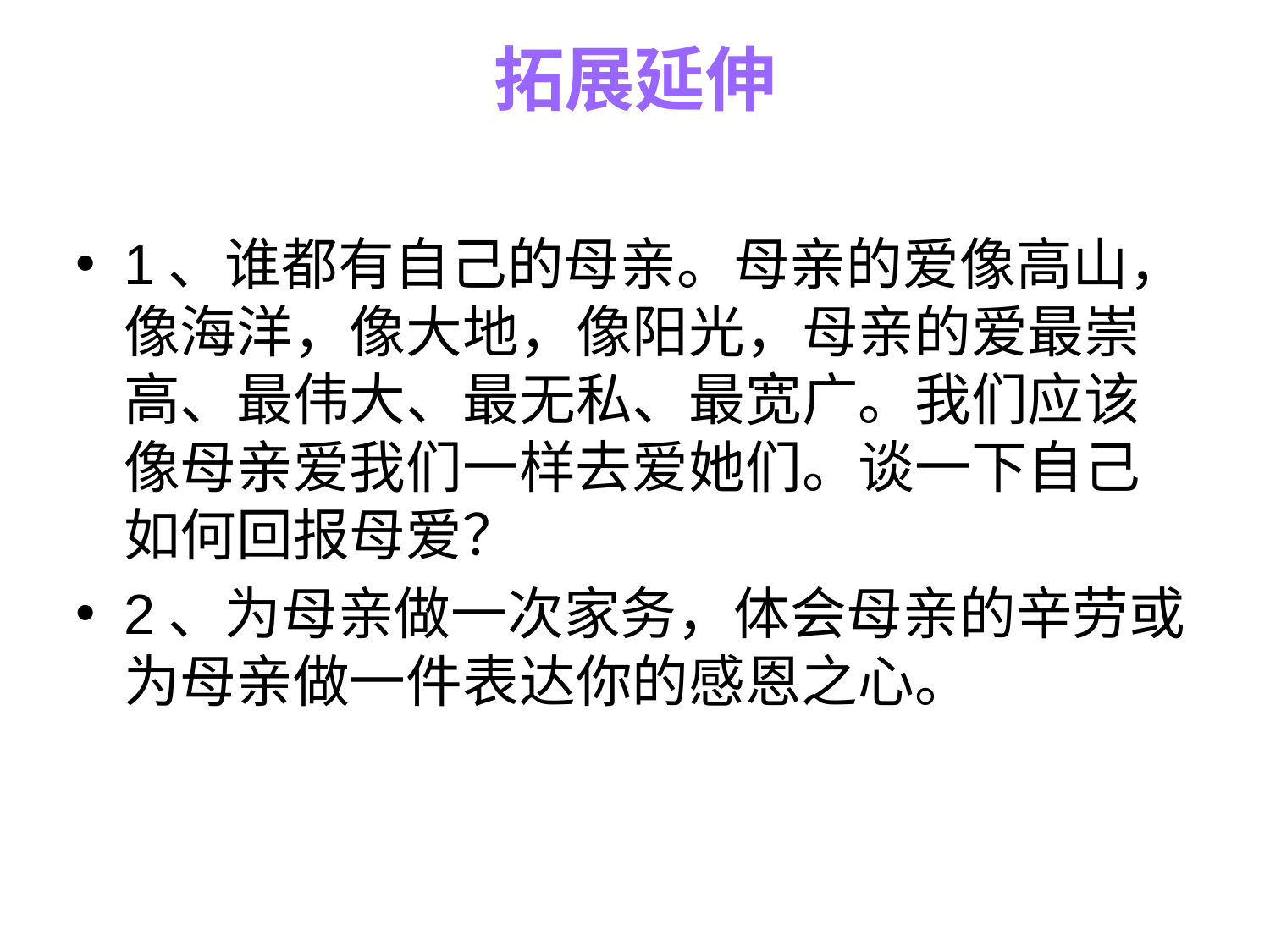

# 拓展延伸
1、谁都有自己的母亲。母亲的爱像高山，像海洋，像大地，像阳光，母亲的爱最崇高、最伟大、最无私、最宽广。我们应该像母亲爱我们一样去爱她们。谈一下自己如何回报母爱？
2、为母亲做一次家务，体会母亲的辛劳或为母亲做一件表达你的感恩之心。
16